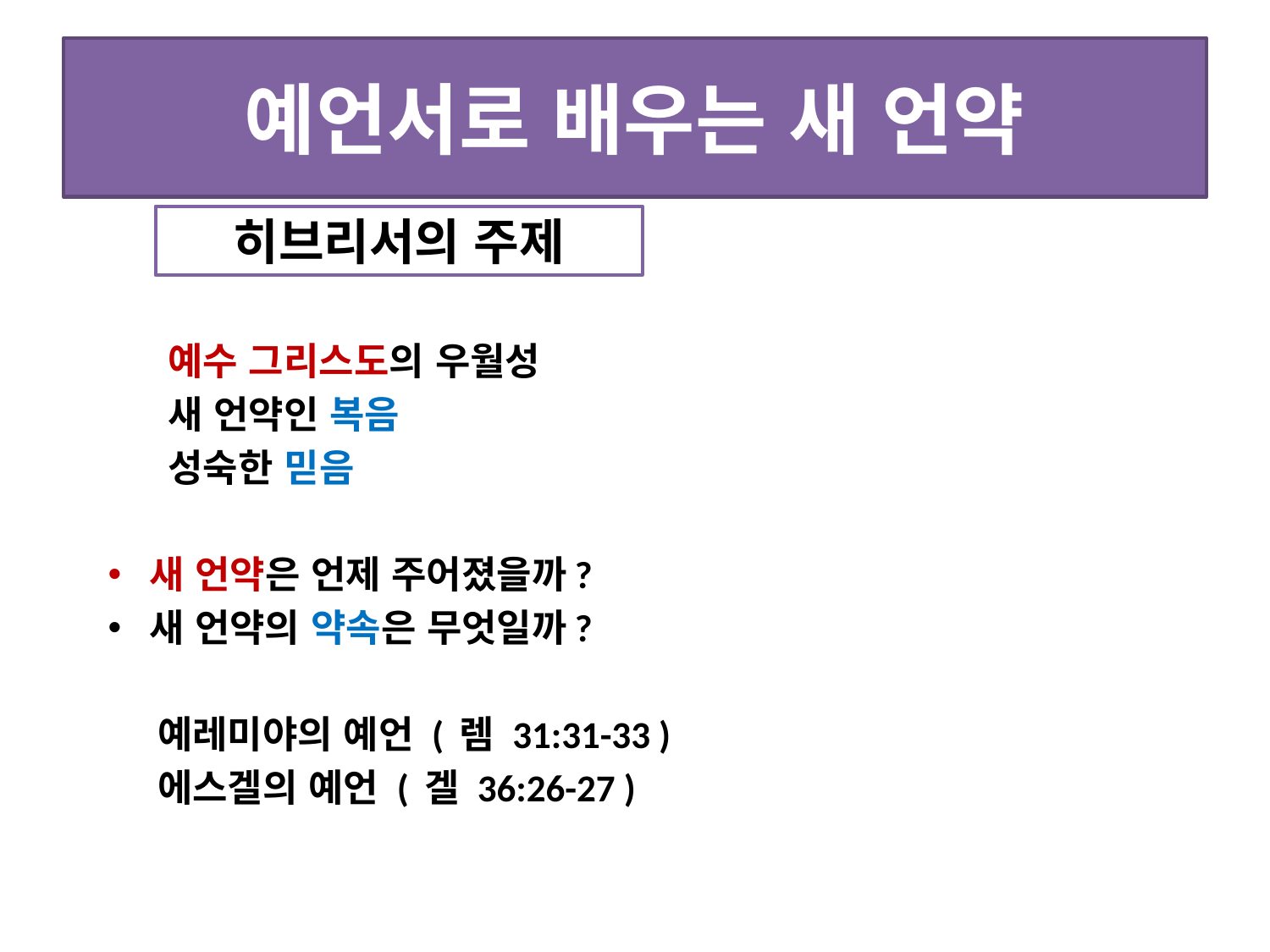

# 예언서로 배우는 새 언약

     예수 그리스도의 우월성
     새 언약인 복음
     성숙한 믿음

새 언약은 언제 주어졌을까?
새 언약의 약속은 무엇일까?

    예레미야의 예언 ( 렘 31:31-33 )
    에스겔의 예언 ( 겔 36:26-27 )

히브리서의 주제